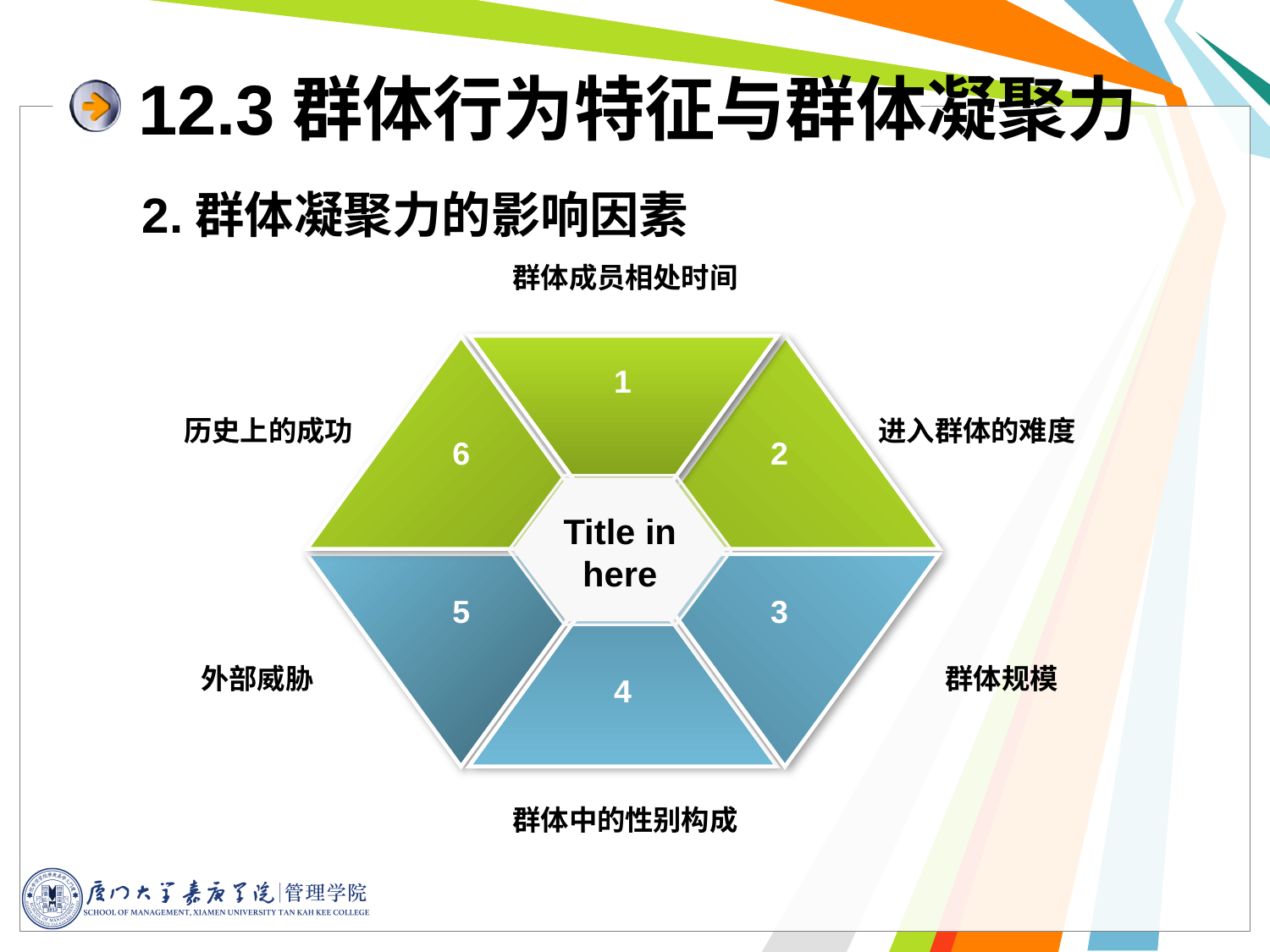

12.3群体行为特征与群体凝聚力
2.群体凝聚力的影响因素
群体成员相处时间

1
历史上的成功
进入群体的难度
6
2

Title in here

5
3
外部威胁
群体规模
4
群体中的性别构成